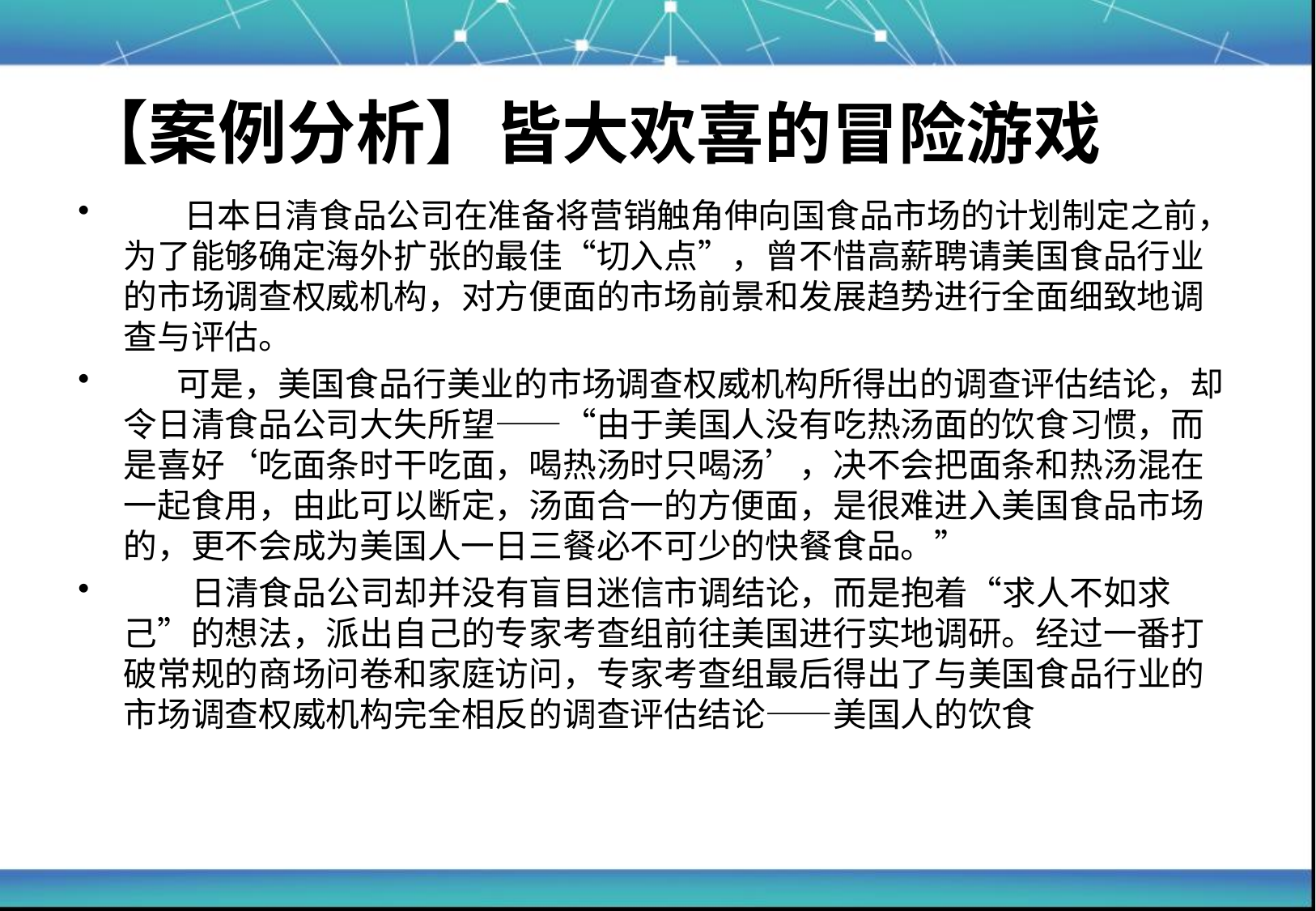

# 【案例分析】皆大欢喜的冒险游戏
       日本日清食品公司在准备将营销触角伸向国食品市场的计划制定之前，为了能够确定海外扩张的最佳“切入点”，曾不惜高薪聘请美国食品行业的市场调查权威机构，对方便面的市场前景和发展趋势进行全面细致地调查与评估。
      可是，美国食品行美业的市场调查权威机构所得出的调查评估结论，却令日清食品公司大失所望——“由于美国人没有吃热汤面的饮食习惯，而是喜好‘吃面条时干吃面，喝热汤时只喝汤’，决不会把面条和热汤混在一起食用，由此可以断定，汤面合一的方便面，是很难进入美国食品市场的，更不会成为美国人一日三餐必不可少的快餐食品。”
        日清食品公司却并没有盲目迷信市调结论，而是抱着“求人不如求己”的想法，派出自己的专家考查组前往美国进行实地调研。经过一番打破常规的商场问卷和家庭访问，专家考查组最后得出了与美国食品行业的市场调查权威机构完全相反的调查评估结论——美国人的饮食